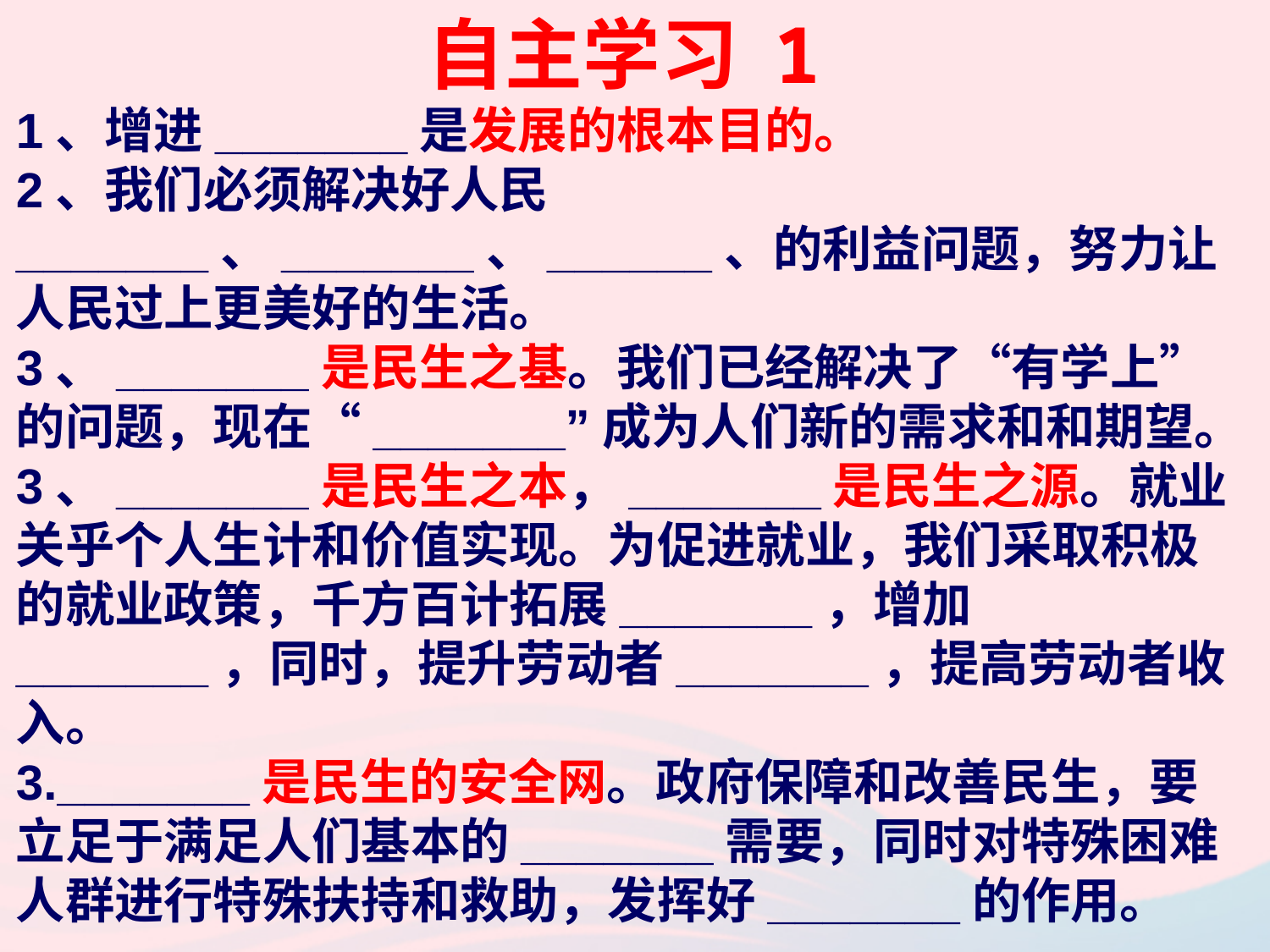

自主学习 1
1、增进_______是发展的根本目的。
2、我们必须解决好人民_______、_______、______、的利益问题，努力让人民过上更美好的生活。
3、_______是民生之基。我们已经解决了“有学上”的问题，现在“_______”成为人们新的需求和和期望。
3、_______是民生之本，_______是民生之源。就业关乎个人生计和价值实现。为促进就业，我们采取积极的就业政策，千方百计拓展_______，增加_______，同时，提升劳动者_______，提高劳动者收入。
3._______是民生的安全网。政府保障和改善民生，要立足于满足人们基本的_______需要，同时对特殊困难人群进行特殊扶持和救助，发挥好_______的作用。